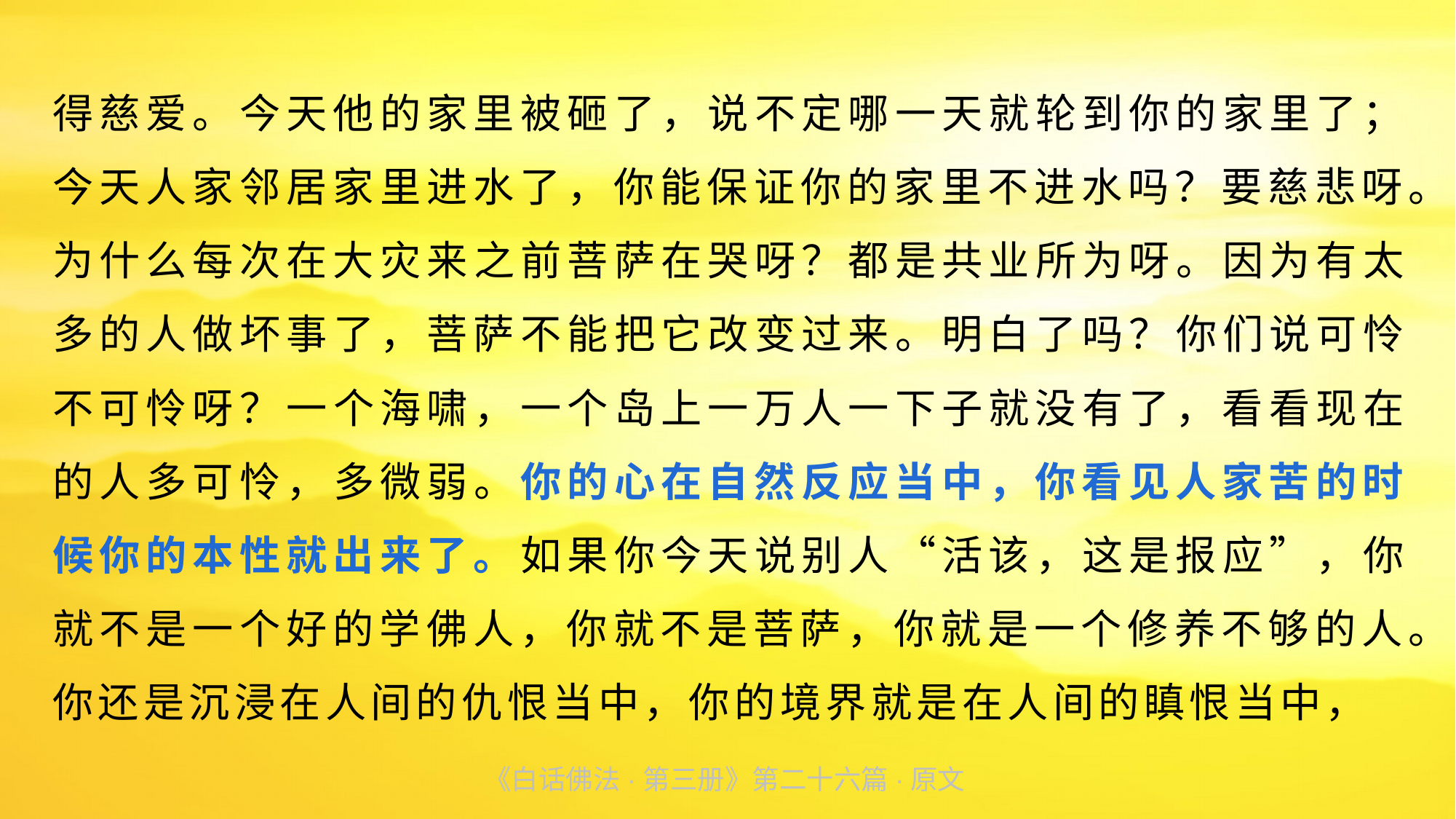

得慈爱。今天他的家里被砸了，说不定哪一天就轮到你的家里了；今天人家邻居家里进水了，你能保证你的家里不进水吗？要慈悲呀。为什么每次在大灾来之前菩萨在哭呀？都是共业所为呀。因为有太多的人做坏事了，菩萨不能把它改变过来。明白了吗？你们说可怜不可怜呀？一个海啸，一个岛上一万人一下子就没有了，看看现在的人多可怜，多微弱。你的心在自然反应当中，你看见人家苦的时候你的本性就出来了。如果你今天说别人“活该，这是报应”，你就不是一个好的学佛人，你就不是菩萨，你就是一个修养不够的人。你还是沉浸在人间的仇恨当中，你的境界就是在人间的瞋恨当中，
《白话佛法·第三册》第二十六篇·原文